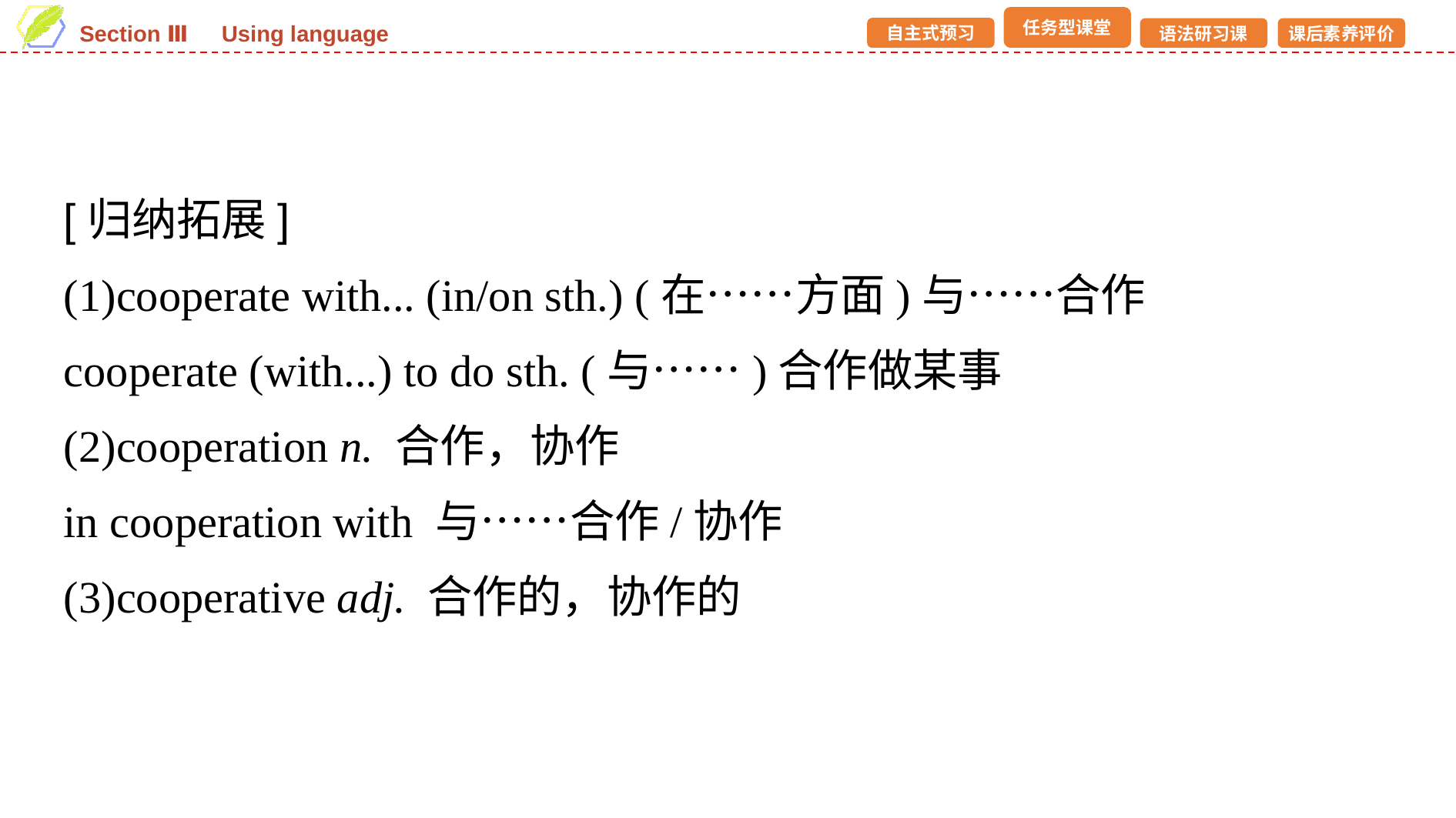

[归纳拓展]
(1)cooperate with... (in/on sth.) (在……方面)与……合作
cooperate (with...) to do sth. (与……)合作做某事
(2)cooperation n. 合作，协作
in cooperation with 与……合作/协作
(3)cooperative adj. 合作的，协作的